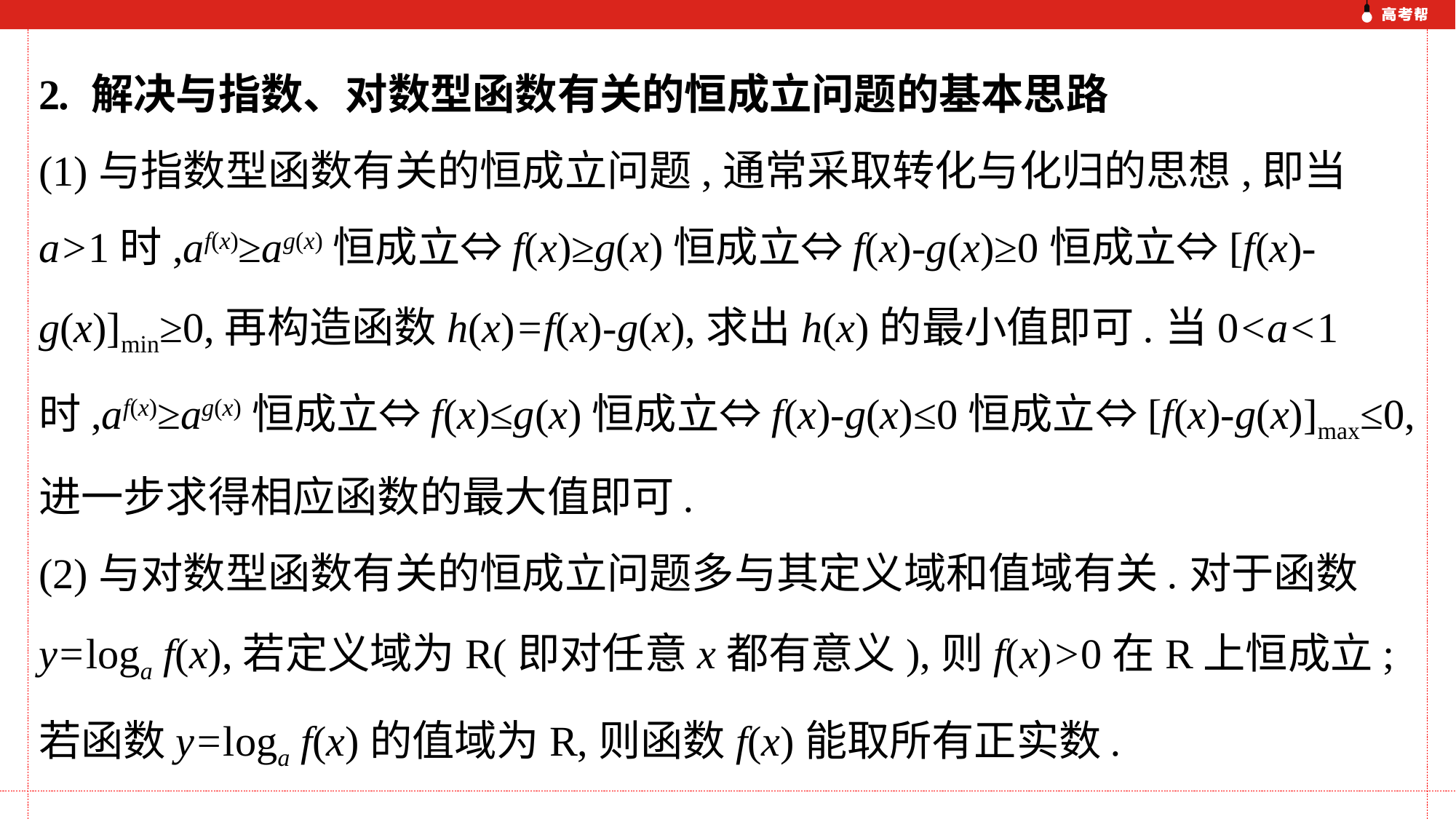

2. 解决与指数、对数型函数有关的恒成立问题的基本思路
(1)与指数型函数有关的恒成立问题,通常采取转化与化归的思想,即当a>1时,af(x)≥ag(x)恒成立⇔f(x)≥g(x)恒成立⇔f(x)-g(x)≥0恒成立⇔[f(x)-g(x)]min≥0,再构造函数h(x)=f(x)-g(x),求出h(x)的最小值即可.当0<a<1时,af(x)≥ag(x)恒成立⇔f(x)≤g(x)恒成立⇔f(x)-g(x)≤0恒成立⇔[f(x)-g(x)]max≤0,进一步求得相应函数的最大值即可.
(2)与对数型函数有关的恒成立问题多与其定义域和值域有关.对于函数y=loga f(x),若定义域为R(即对任意x都有意义),则f(x)>0在R上恒成立;若函数y=loga f(x)的值域为R,则函数f(x)能取所有正实数.